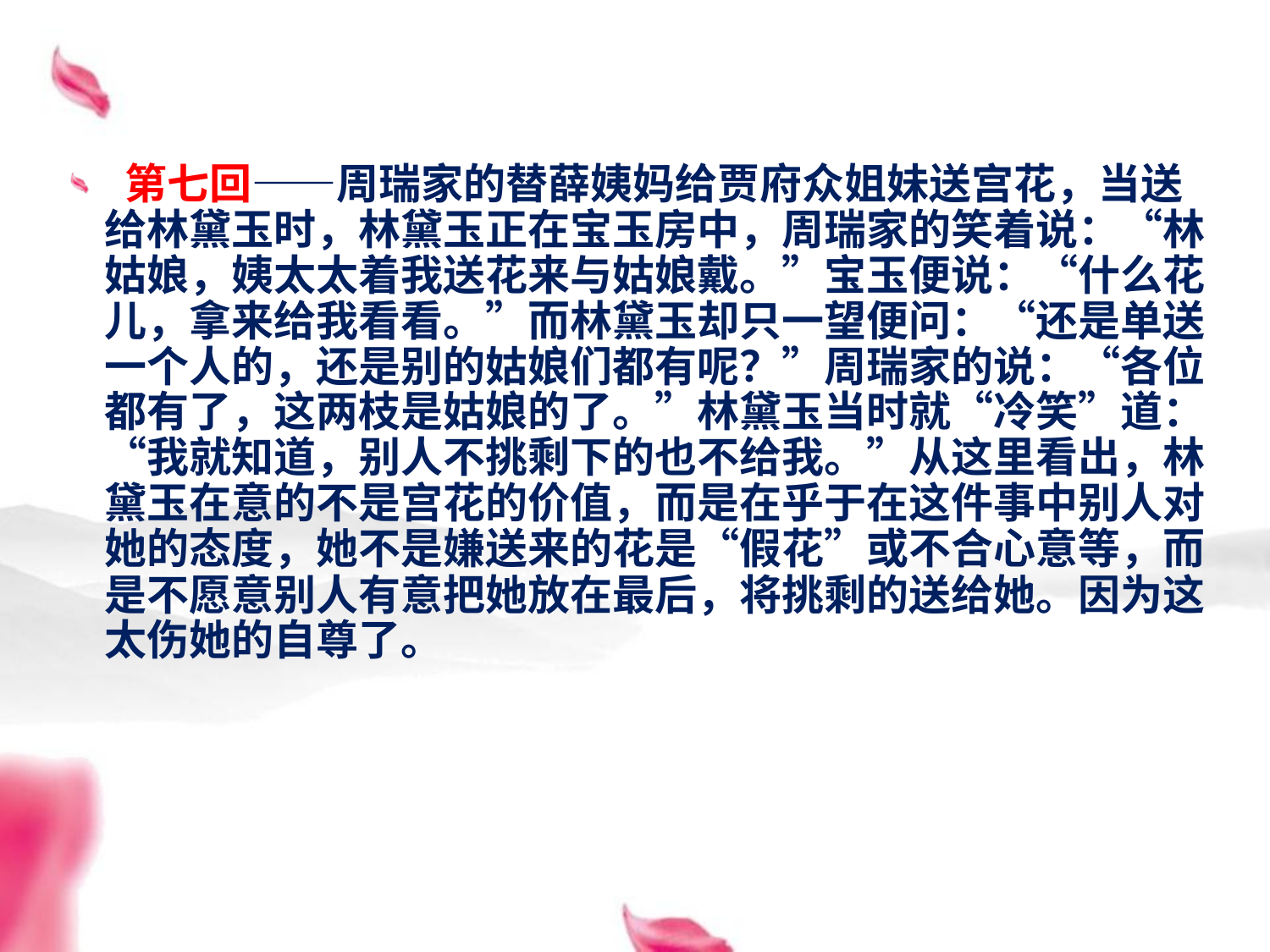

#
 第七回——周瑞家的替薛姨妈给贾府众姐妹送宫花，当送给林黛玉时，林黛玉正在宝玉房中，周瑞家的笑着说：“林姑娘，姨太太着我送花来与姑娘戴。”宝玉便说：“什么花儿，拿来给我看看。”而林黛玉却只一望便问：“还是单送一个人的，还是别的姑娘们都有呢？”周瑞家的说：“各位都有了，这两枝是姑娘的了。”林黛玉当时就“冷笑”道：“我就知道，别人不挑剩下的也不给我。”从这里看出，林黛玉在意的不是宫花的价值，而是在乎于在这件事中别人对她的态度，她不是嫌送来的花是“假花”或不合心意等，而是不愿意别人有意把她放在最后，将挑剩的送给她。因为这太伤她的自尊了。